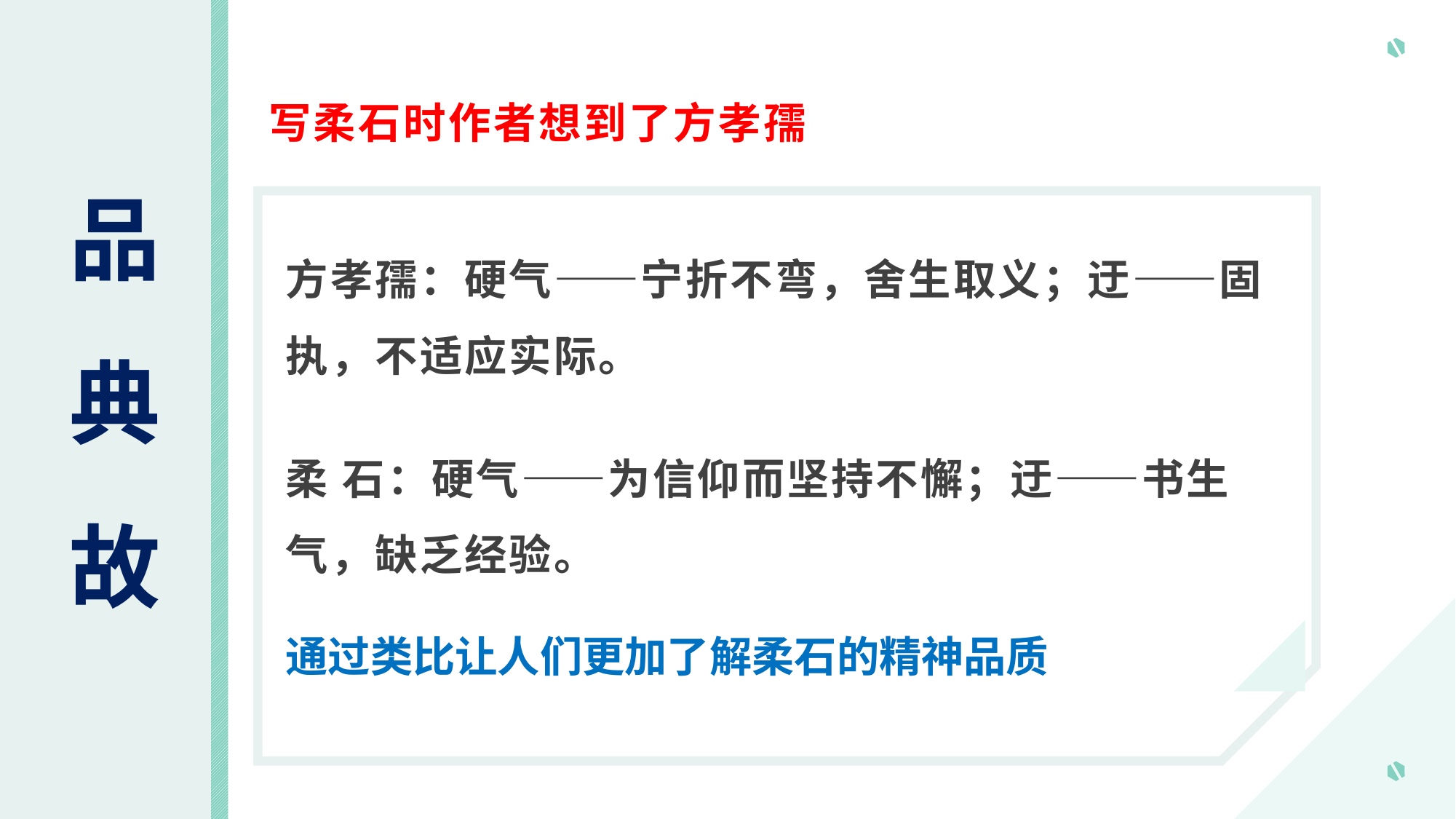

写柔石时作者想到了方孝孺
品典故

方孝孺：硬气——宁折不弯，舍生取义；迂——固执，不适应实际。
柔 石：硬气——为信仰而坚持不懈；迂——书生气，缺乏经验。

通过类比让人们更加了解柔石的精神品质